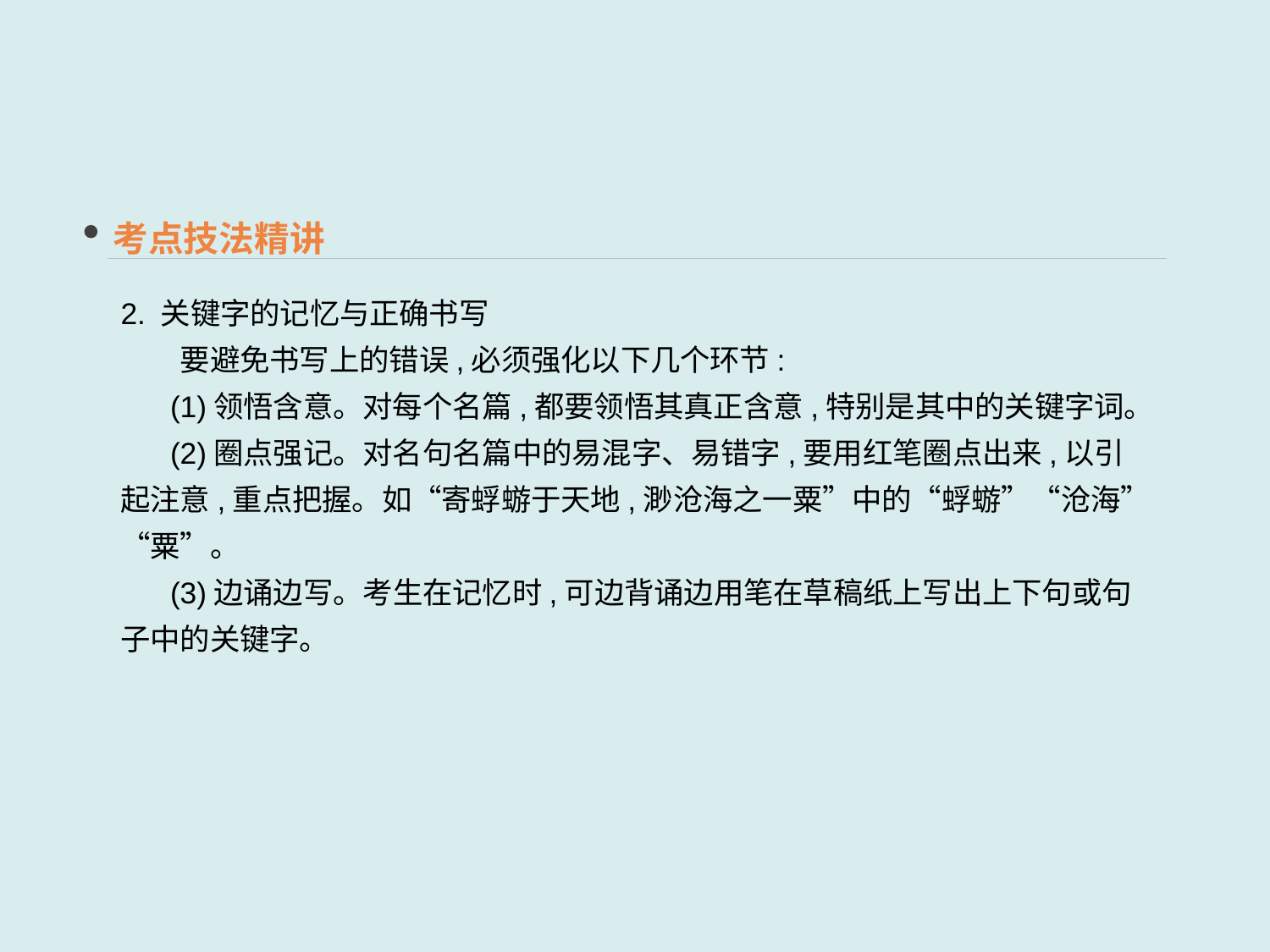

考点技法精讲

2. 关键字的记忆与正确书写
　　要避免书写上的错误,必须强化以下几个环节:
      (1)领悟含意。对每个名篇,都要领悟其真正含意,特别是其中的关键字词。
      (2)圈点强记。对名句名篇中的易混字、易错字,要用红笔圈点出来,以引起注意,重点把握。如“寄蜉蝣于天地,渺沧海之一粟”中的“蜉蝣”“沧海”“粟”。
      (3)边诵边写。考生在记忆时,可边背诵边用笔在草稿纸上写出上下句或句子中的关键字。